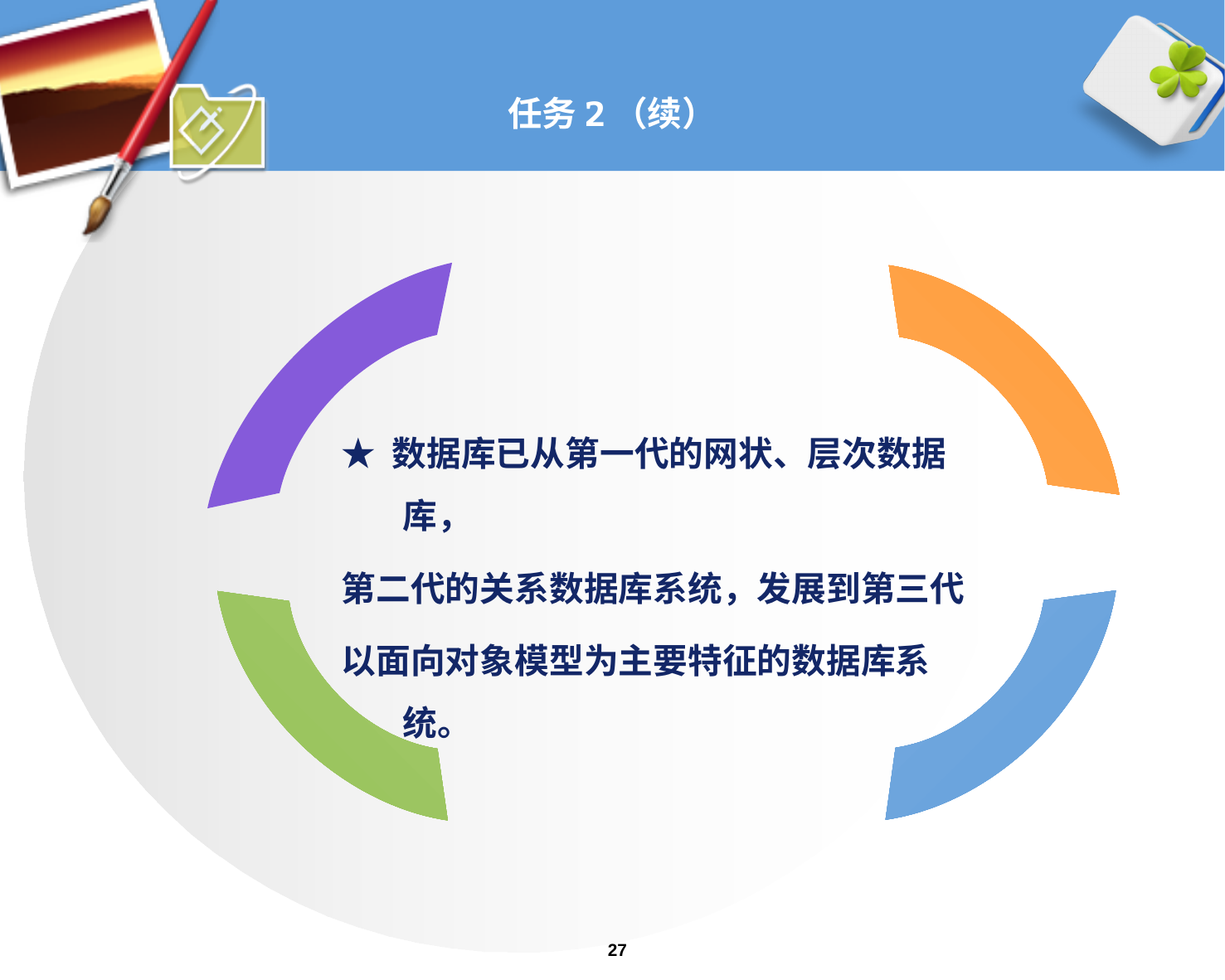

# 任务2（续）

★ 数据库已从第一代的网状、层次数据库，
第二代的关系数据库系统，发展到第三代
以面向对象模型为主要特征的数据库系统。

27